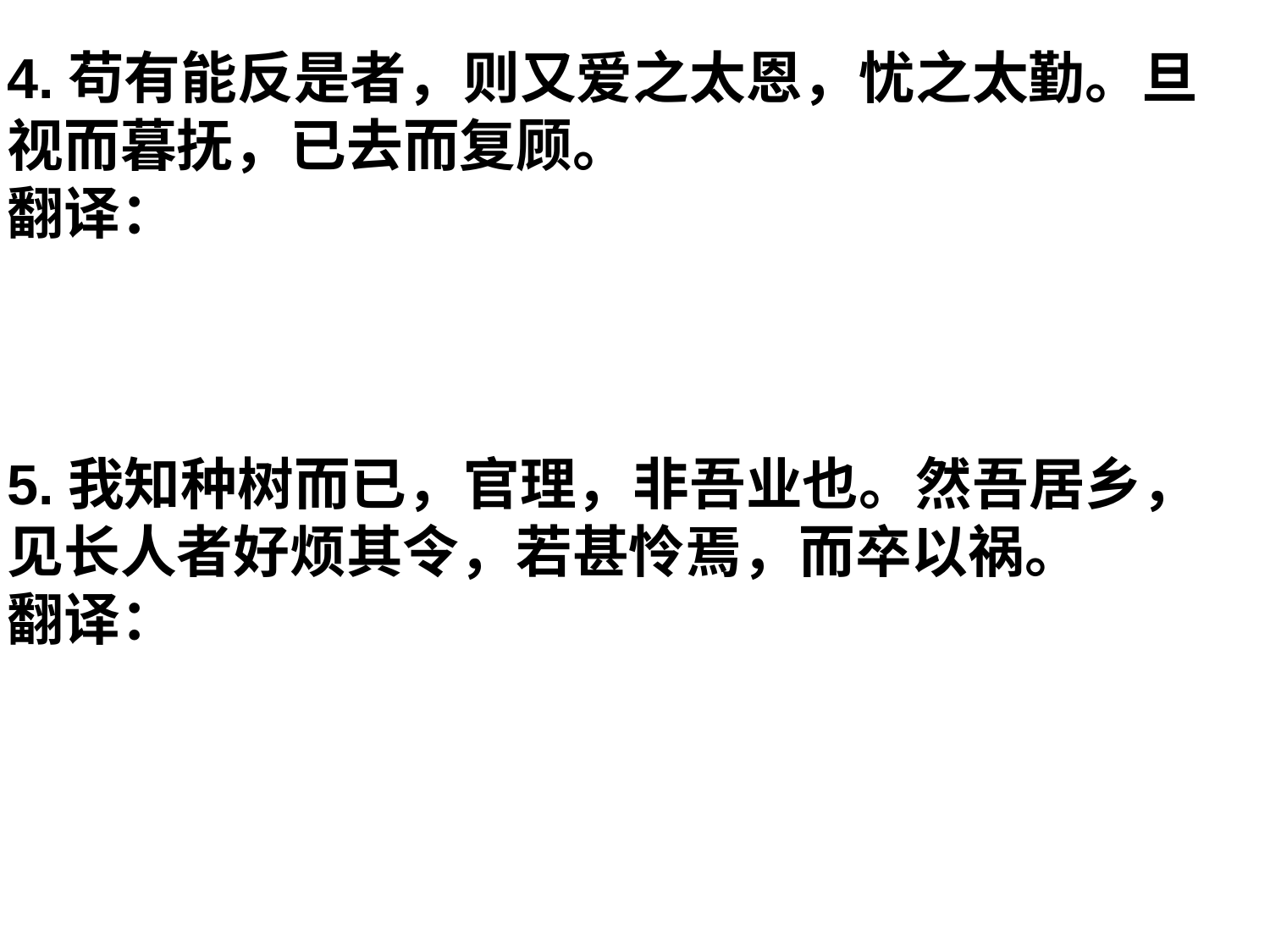

4.苟有能反是者，则又爱之太恩，忧之太勤。旦视而暮抚，已去而复顾。
翻译：

5.我知种树而已，官理，非吾业也。然吾居乡，见长人者好烦其令，若甚怜焉，而卒以祸。
翻译：